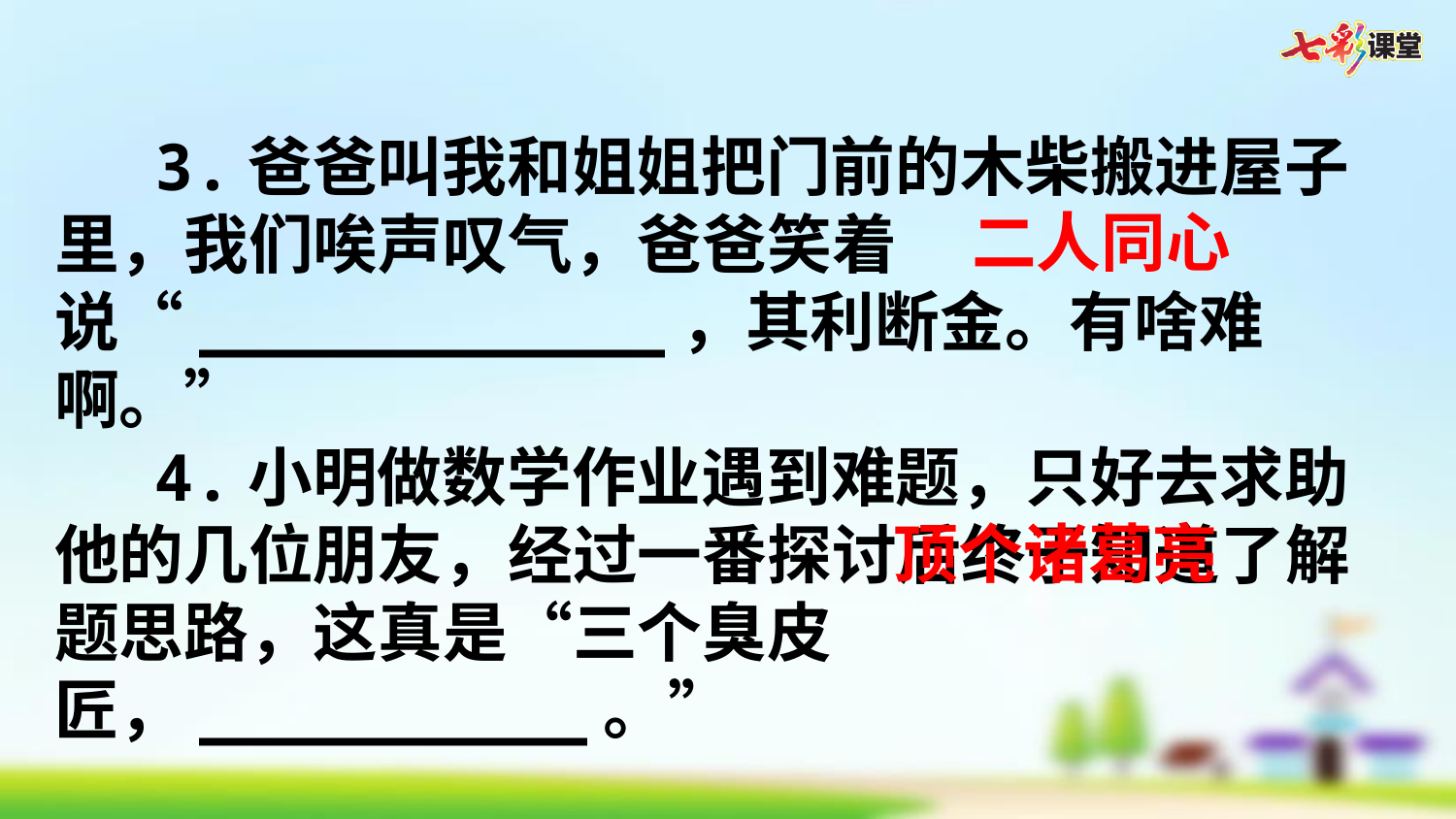

3.爸爸叫我和姐姐把门前的木柴搬进屋子里，我们唉声叹气，爸爸笑着说“____________，其利断金。有啥难啊。”
4.小明做数学作业遇到难题，只好去求助他的几位朋友，经过一番探讨后终于知道了解题思路，这真是“三个臭皮匠，__________。”
二人同心
顶个诸葛亮